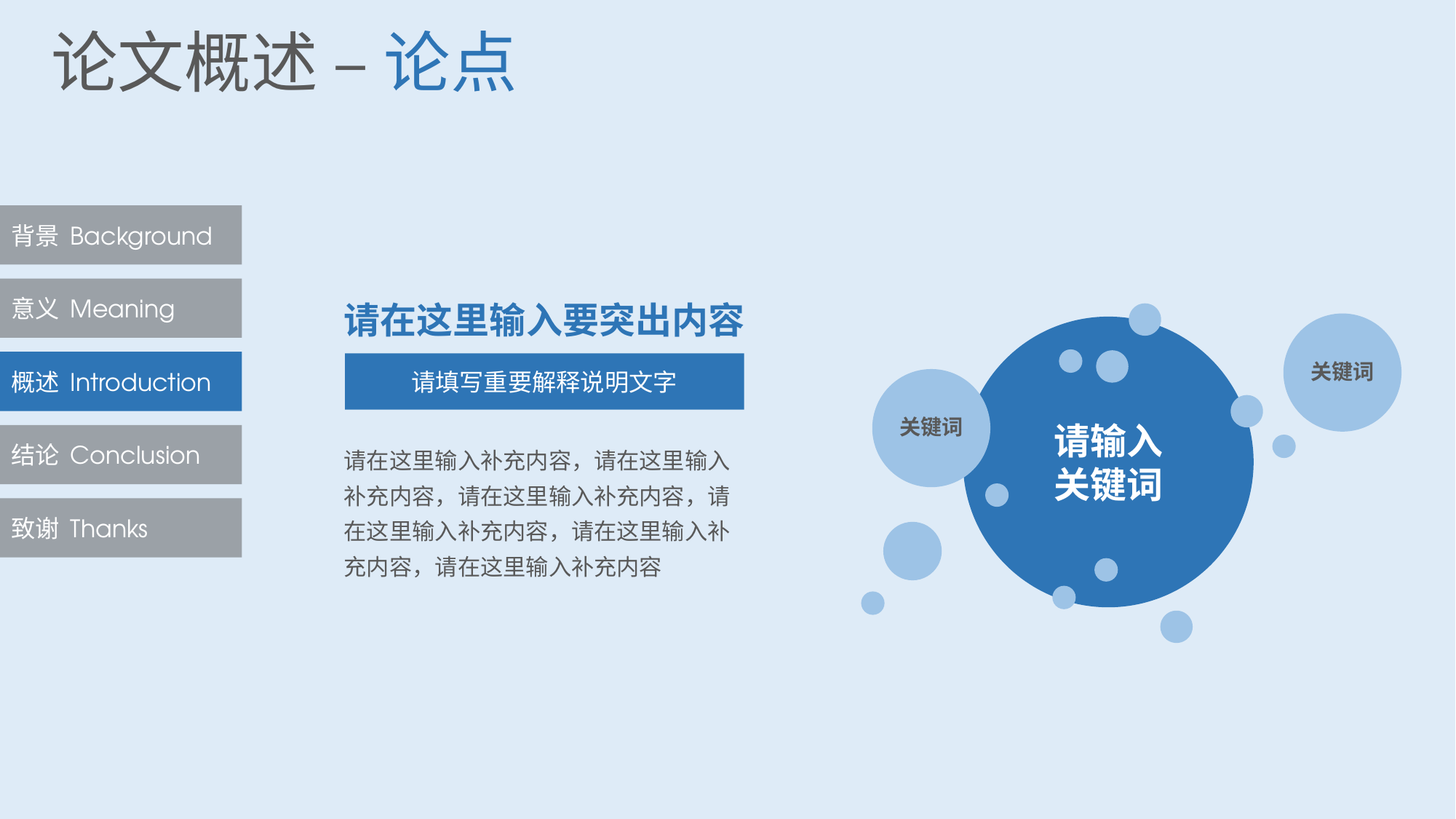

论文概述 – 论点
背景 Background
意义 Meaning
请在这里输入要突出内容
请输入
关键词
关键词
关键词
概述 Introduction
请填写重要解释说明文字
结论 Conclusion
请在这里输入补充内容，请在这里输入补充内容，请在这里输入补充内容，请在这里输入补充内容，请在这里输入补充内容，请在这里输入补充内容
致谢 Thanks